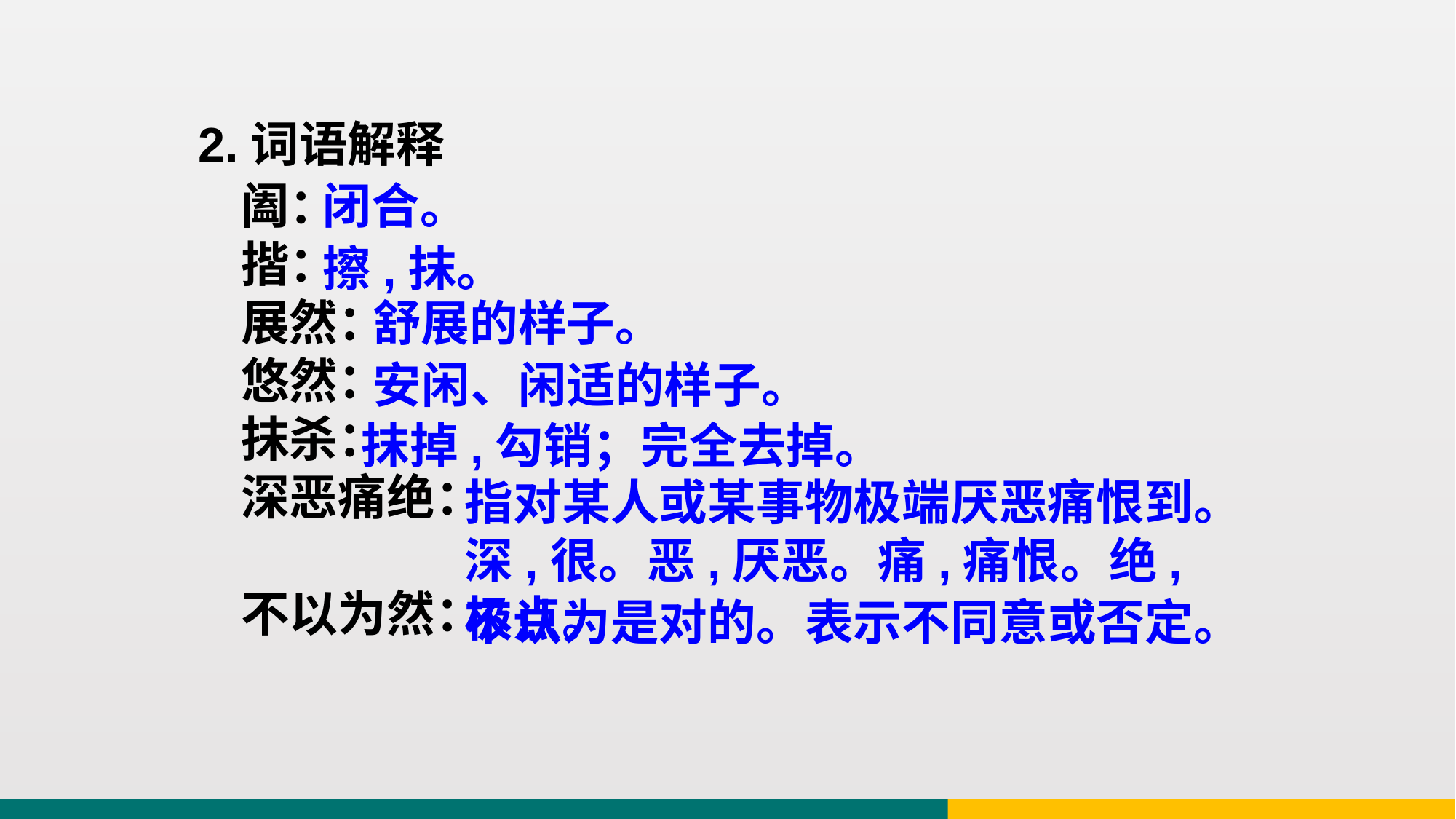

2.词语解释
阖：
揩：
展然：
悠然：
抹杀：
深恶痛绝：

不以为然：
闭合。
擦,抹。
舒展的样子。
安闲、闲适的样子。
抹掉,勾销；完全去掉。
指对某人或某事物极端厌恶痛恨到。深,很。恶,厌恶。痛,痛恨。绝,极点。
不认为是对的。表示不同意或否定。